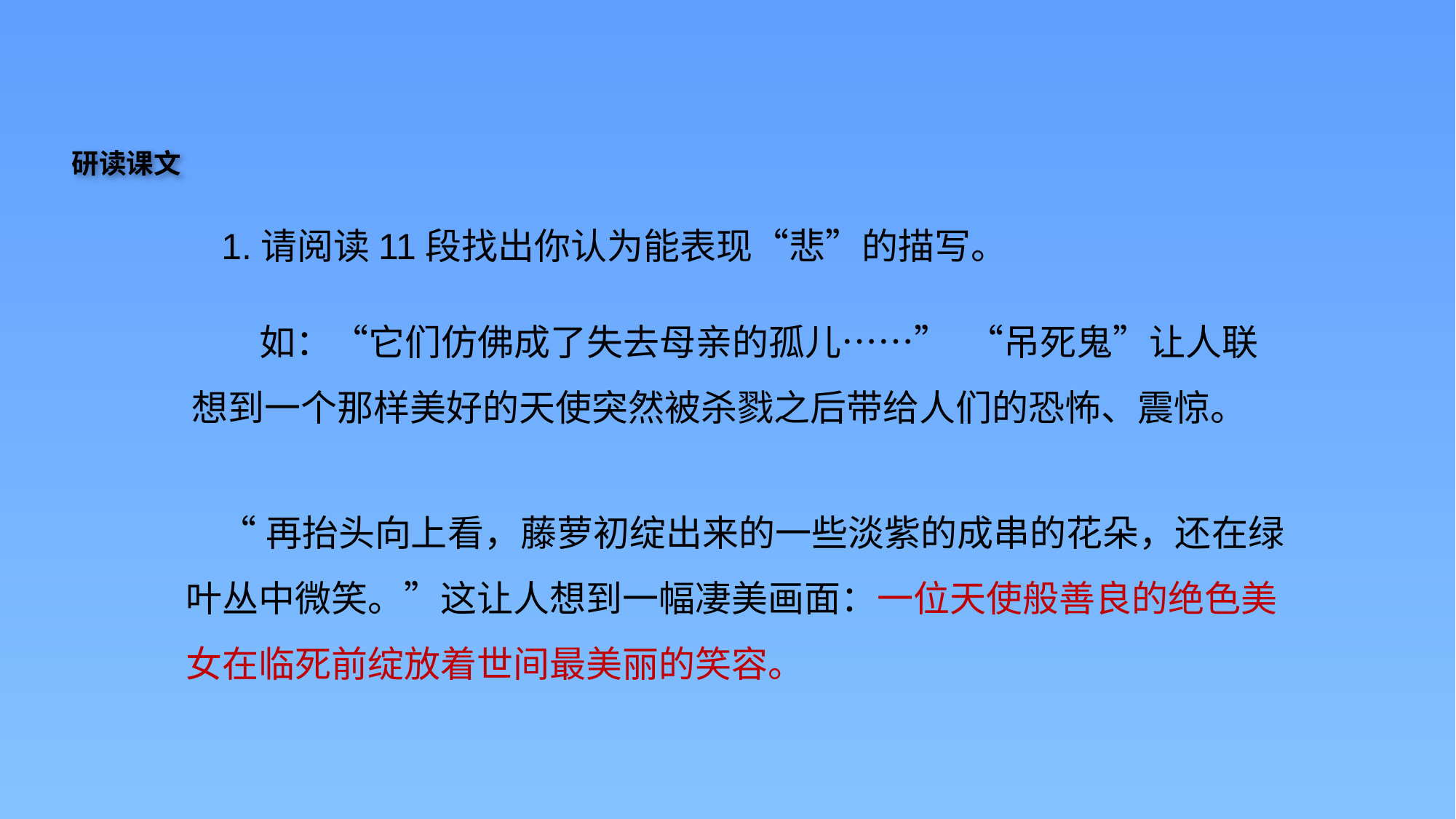

研读课文
1.请阅读11段找出你认为能表现“悲”的描写。
     如：“它们仿佛成了失去母亲的孤儿……”  “吊死鬼”让人联想到一个那样美好的天使突然被杀戮之后带给人们的恐怖、震惊。
  “再抬头向上看，藤萝初绽出来的一些淡紫的成串的花朵，还在绿叶丛中微笑。”这让人想到一幅凄美画面：一位天使般善良的绝色美女在临死前绽放着世间最美丽的笑容。